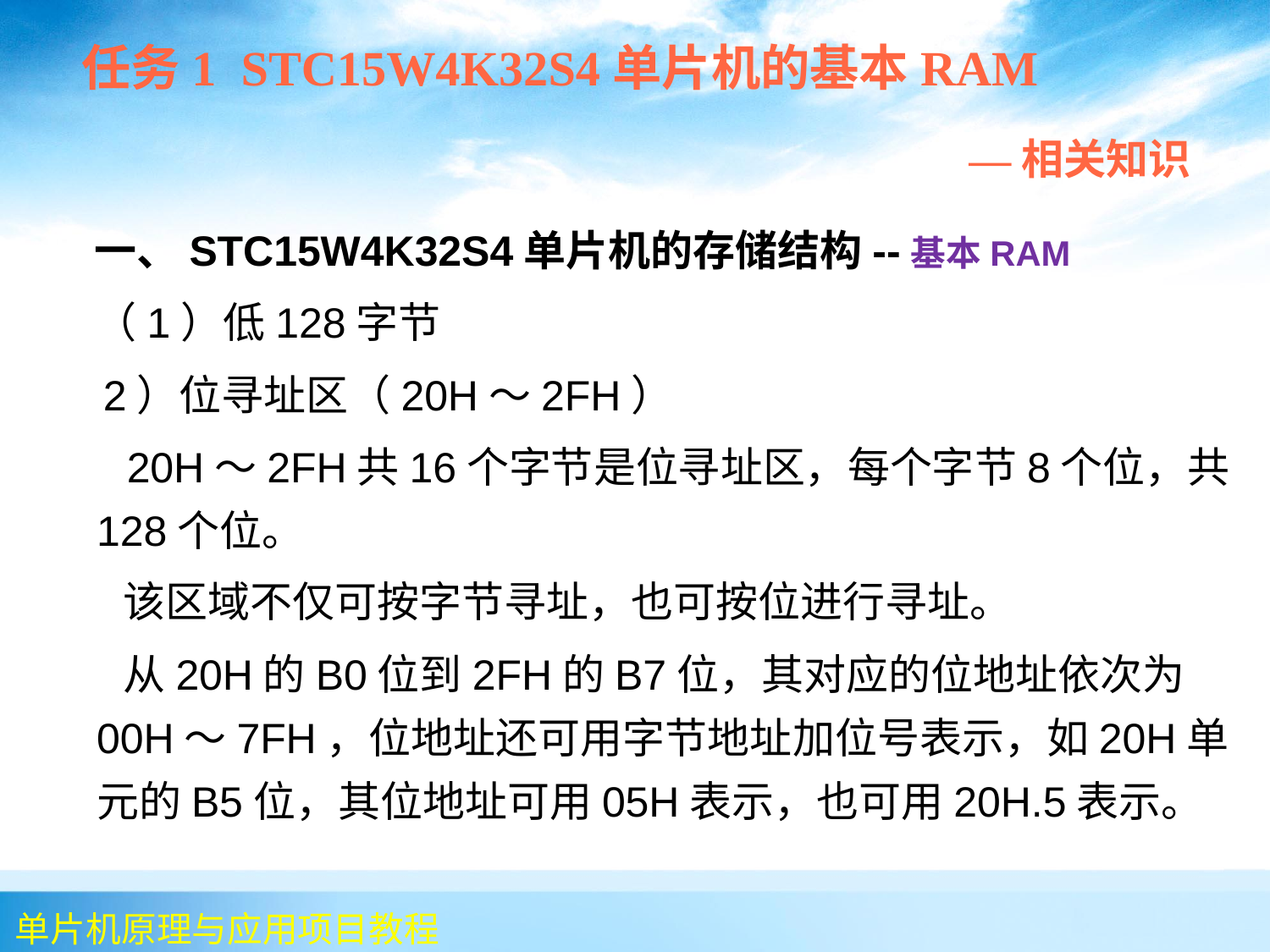

任务1  STC15W4K32S4单片机的基本RAM
                                                                            —相关知识
   一、STC15W4K32S4单片机的存储结构--基本RAM
   （1）低128字节
    2）位寻址区（20H～2FH）
      20H～2FH共16个字节是位寻址区，每个字节8个位，共128个位。
      该区域不仅可按字节寻址，也可按位进行寻址。
      从20H的B0位到2FH的B7位，其对应的位地址依次为00H～7FH，位地址还可用字节地址加位号表示，如20H单元的B5位，其位地址可用05H表示，也可用20H.5表示。